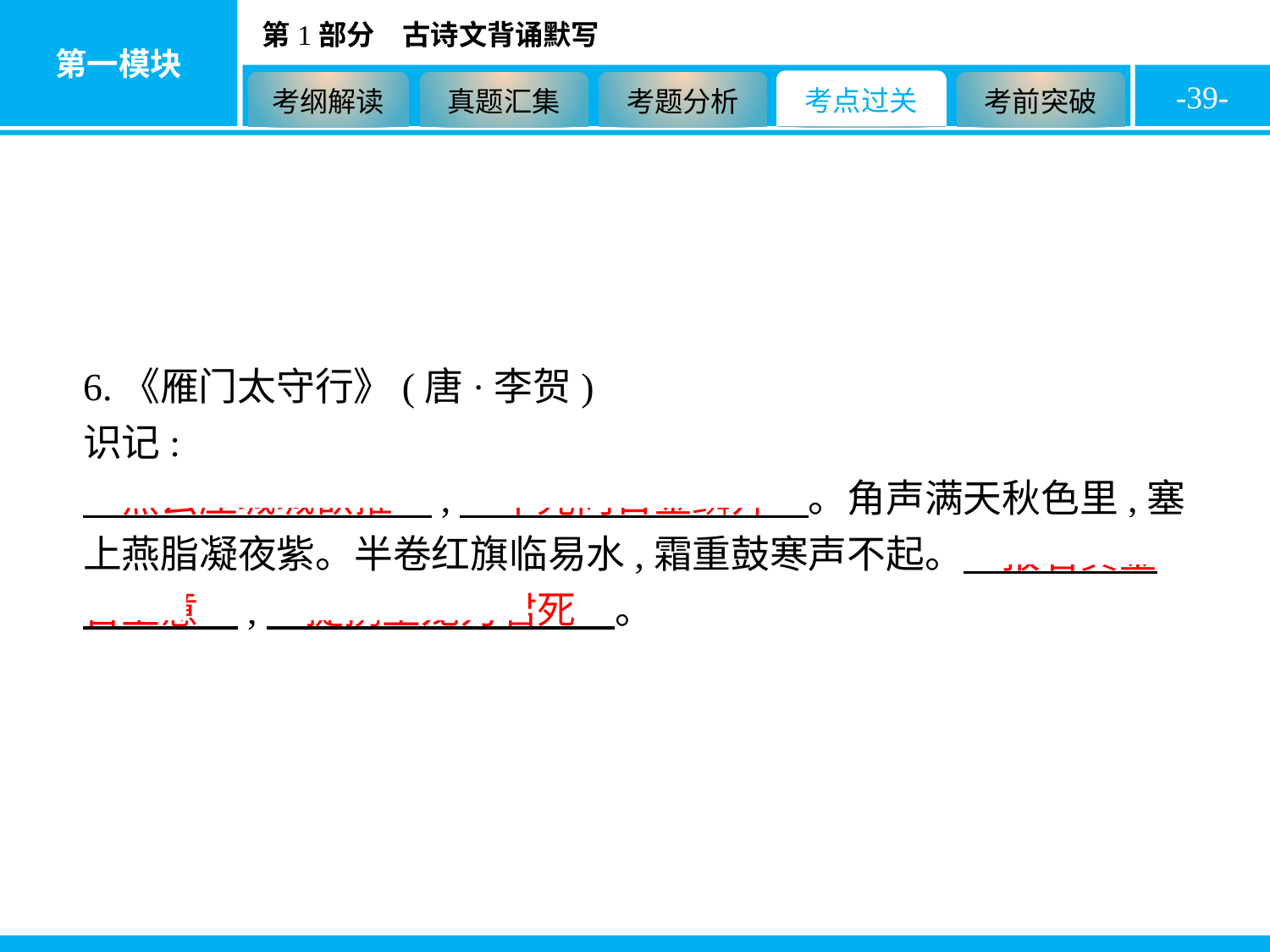

-39-
6.《雁门太守行》(唐·李贺)
识记:
　黑云压城城欲摧　,　甲光向日金鳞开　。角声满天秋色里,塞上燕脂凝夜紫。半卷红旗临易水,霜重鼓寒声不起。　报君黄金台上意　,　提携玉龙为君死　。